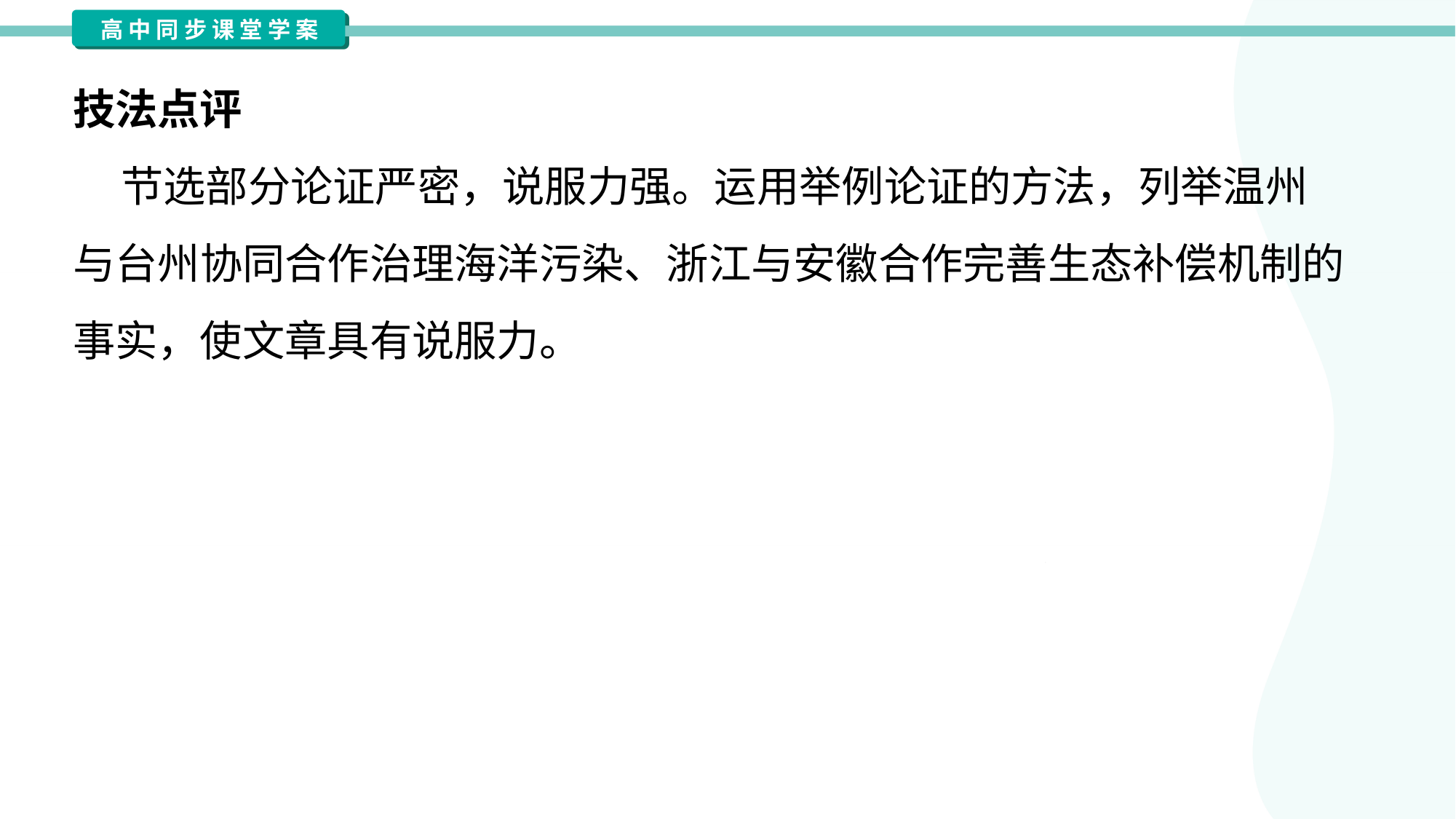

技法点评
    节选部分论证严密，说服力强。运用举例论证的方法，列举温州
与台州协同合作治理海洋污染、浙江与安徽合作完善生态补偿机制的
事实，使文章具有说服力。